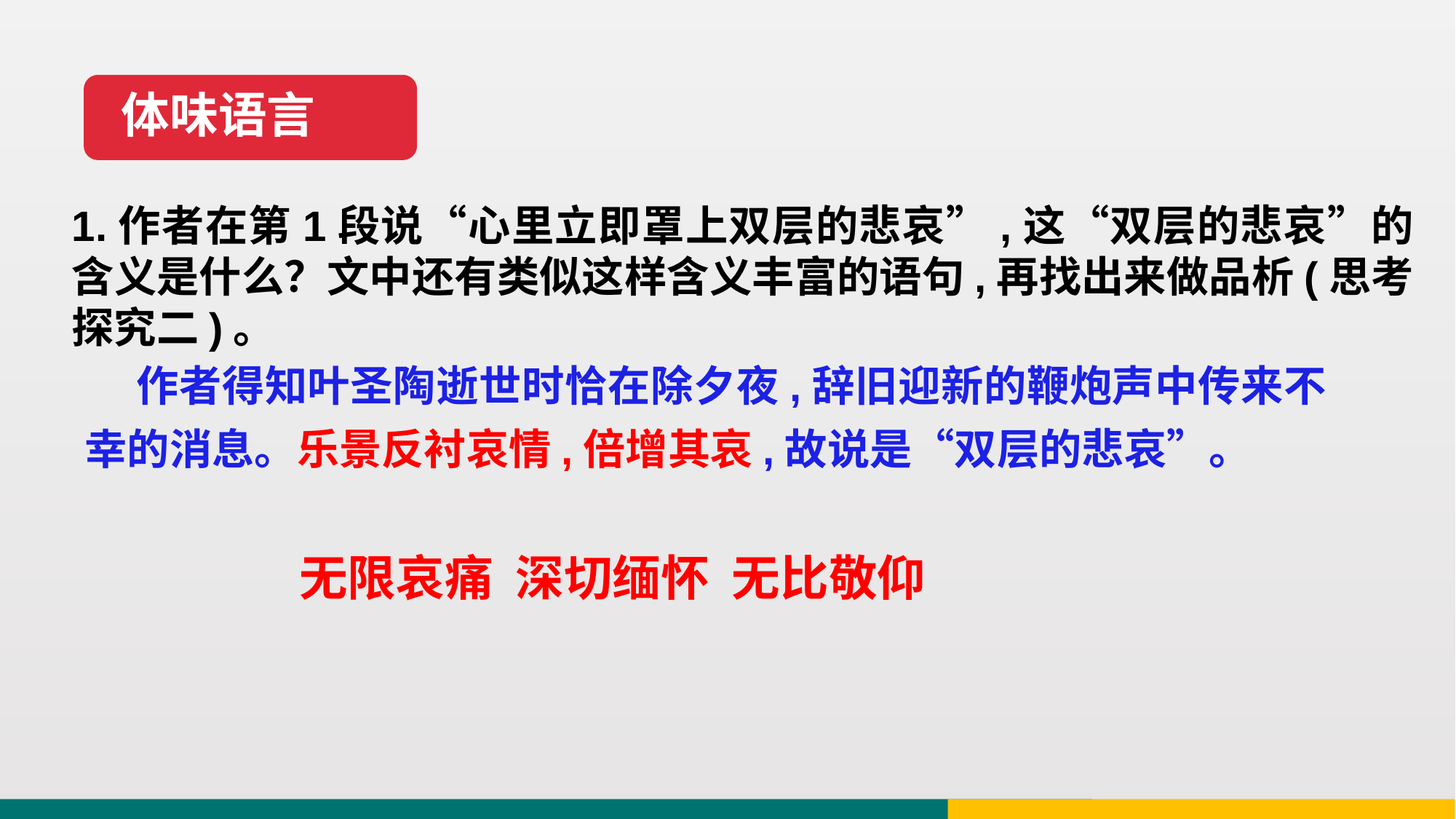

体味语言
1.作者在第1段说“心里立即罩上双层的悲哀”,这“双层的悲哀”的含义是什么？文中还有类似这样含义丰富的语句,再找出来做品析(思考探究二)。
    作者得知叶圣陶逝世时恰在除夕夜,辞旧迎新的鞭炮声中传来不幸的消息。乐景反衬哀情,倍增其哀,故说是“双层的悲哀”。
无限哀痛  深切缅怀  无比敬仰